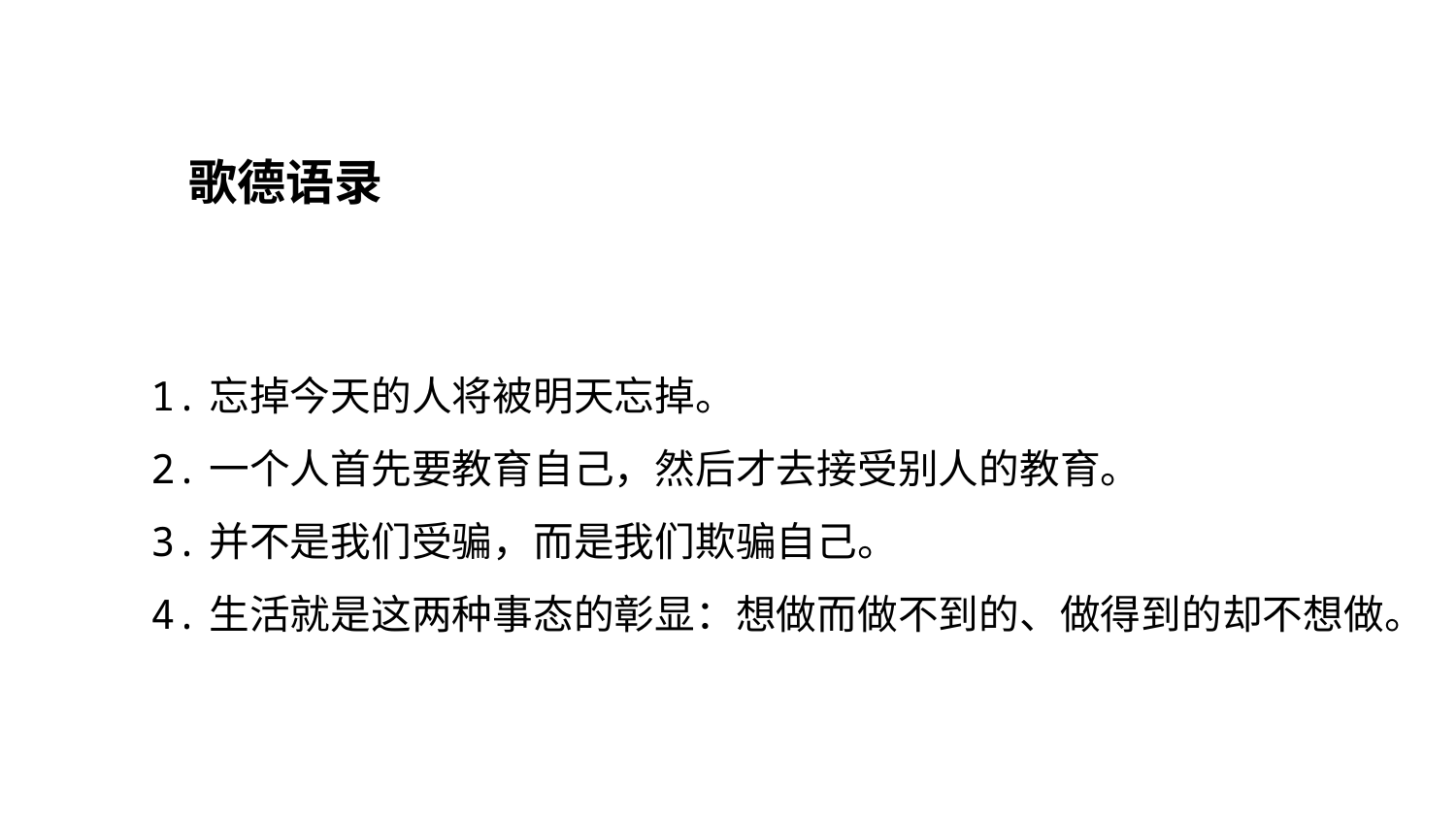

拓展阅读
歌德语录
1.忘掉今天的人将被明天忘掉。
2.一个人首先要教育自己，然后才去接受别人的教育。
3.并不是我们受骗，而是我们欺骗自己。
4.生活就是这两种事态的彰显：想做而做不到的、做得到的却不想做。